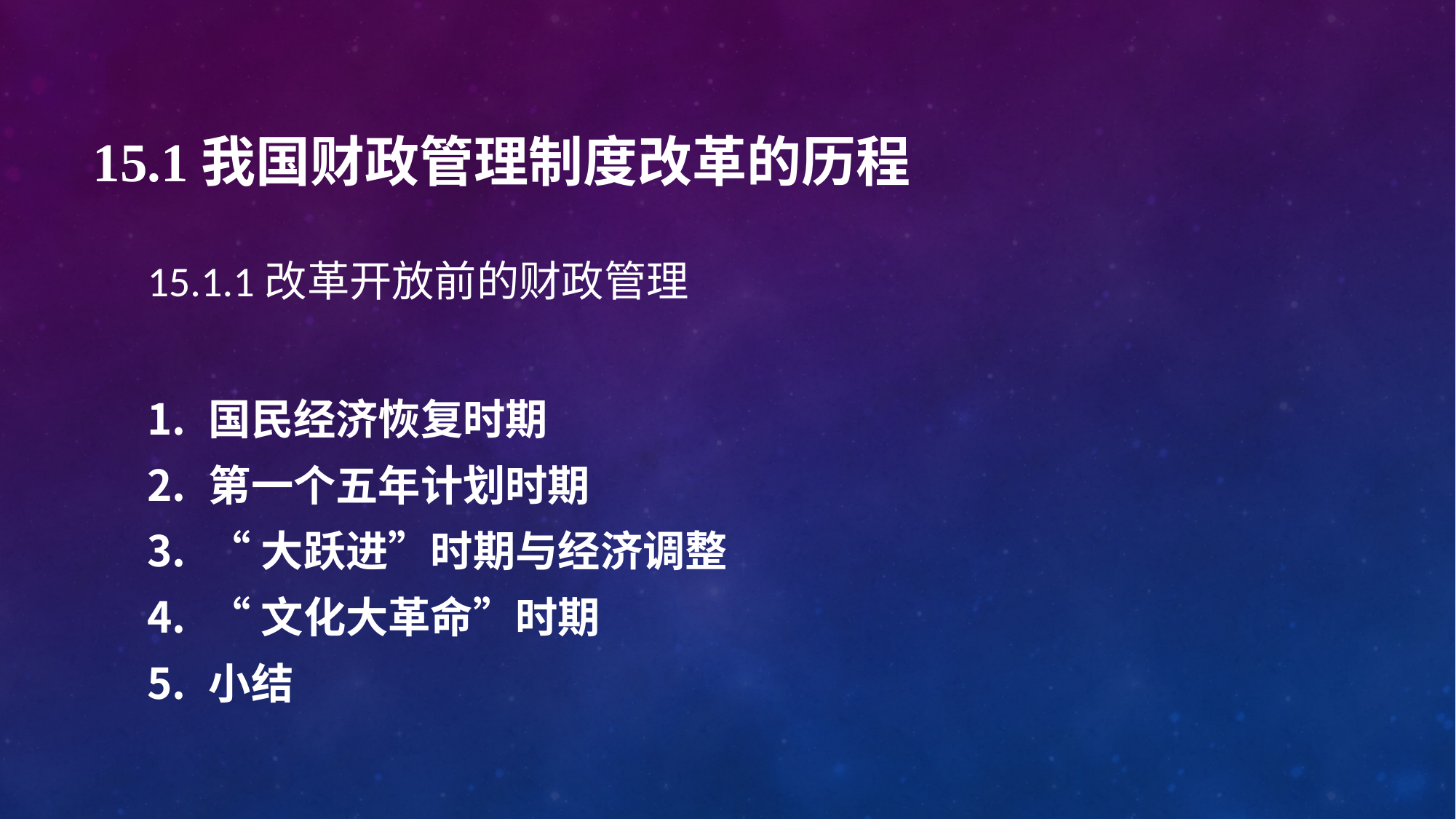

# 15.1我国财政管理制度改革的历程
15.1.1改革开放前的财政管理

国民经济恢复时期
第一个五年计划时期
“大跃进”时期与经济调整
“文化大革命”时期
小结